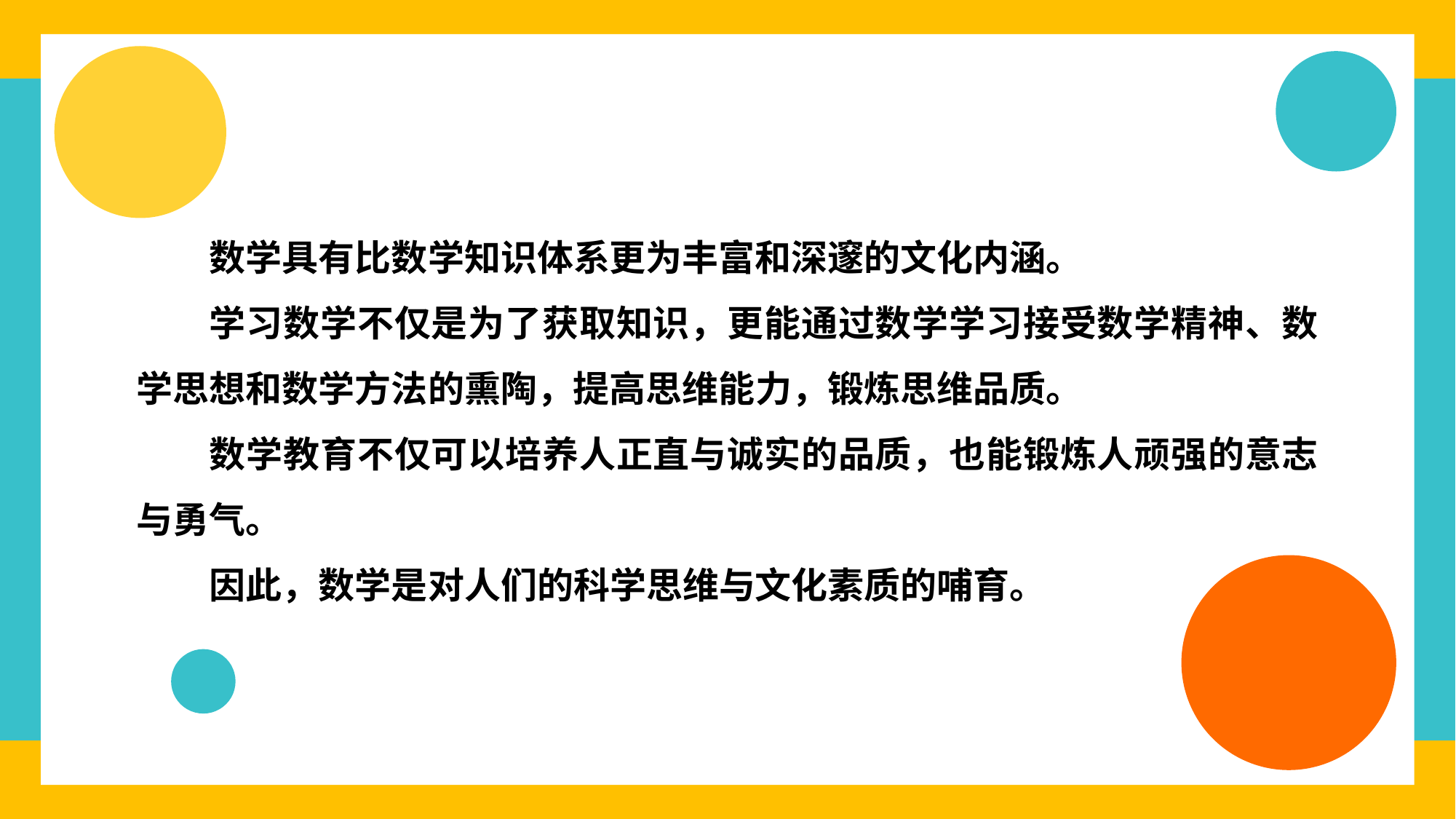

数学具有比数学知识体系更为丰富和深邃的文化内涵。
学习数学不仅是为了获取知识，更能通过数学学习接受数学精神、数学思想和数学方法的熏陶，提高思维能力，锻炼思维品质。
数学教育不仅可以培养人正直与诚实的品质，也能锻炼人顽强的意志与勇气。
因此，数学是对人们的科学思维与文化素质的哺育。